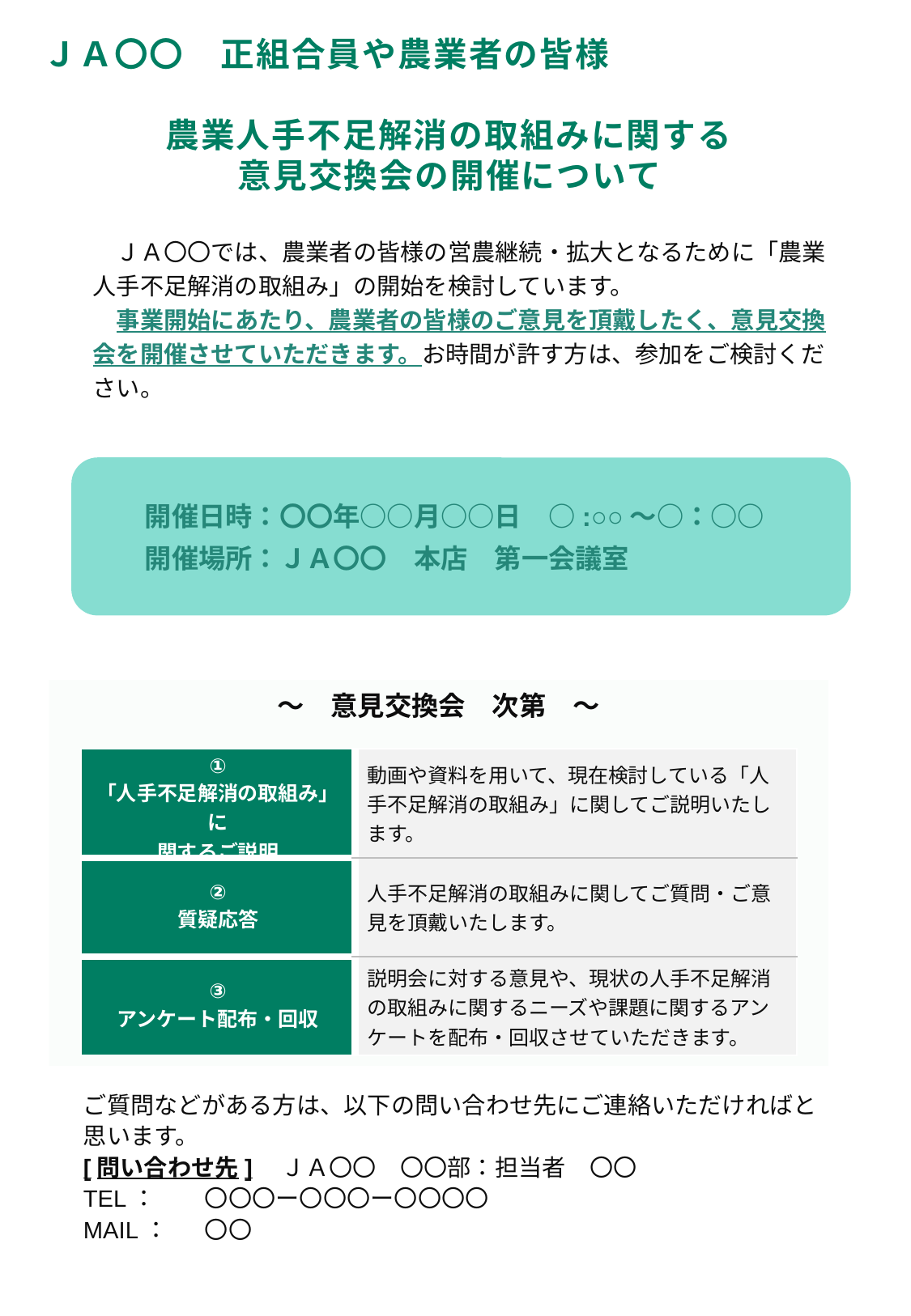

ＪＡ〇〇　正組合員や農業者の皆様

農業人手不足解消の取組みに関する
意見交換会の開催について
　ＪＡ〇〇では、農業者の皆様の営農継続・拡大となるために「農業人手不足解消の取組み」の開始を検討しています。
　事業開始にあたり、農業者の皆様のご意見を頂戴したく、意見交換会を開催させていただきます。お時間が許す方は、参加をご検討ください。
開催日時：〇〇年○○月○○日　○:○○～○：○○
開催場所：ＪＡ〇〇　本店　第一会議室
～　意見交換会　次第　～
| ① 「人手不足解消の取組み」に 関するご説明 | 動画や資料を用いて、現在検討している「人手不足解消の取組み」に関してご説明いたします。 |
| --- | --- |
| ② 質疑応答 | 人手不足解消の取組みに関してご質問・ご意見を頂戴いたします。 |
| ③ アンケート配布・回収 | 説明会に対する意見や、現状の人手不足解消の取組みに関するニーズや課題に関するアンケートを配布・回収させていただきます。 |
ご質問などがある方は、以下の問い合わせ先にご連絡いただければと思います。
[問い合わせ先]　ＪＡ〇〇　〇〇部：担当者　〇〇
TEL：	〇〇〇ー〇〇〇ー〇〇〇〇
MAIL：	〇〇